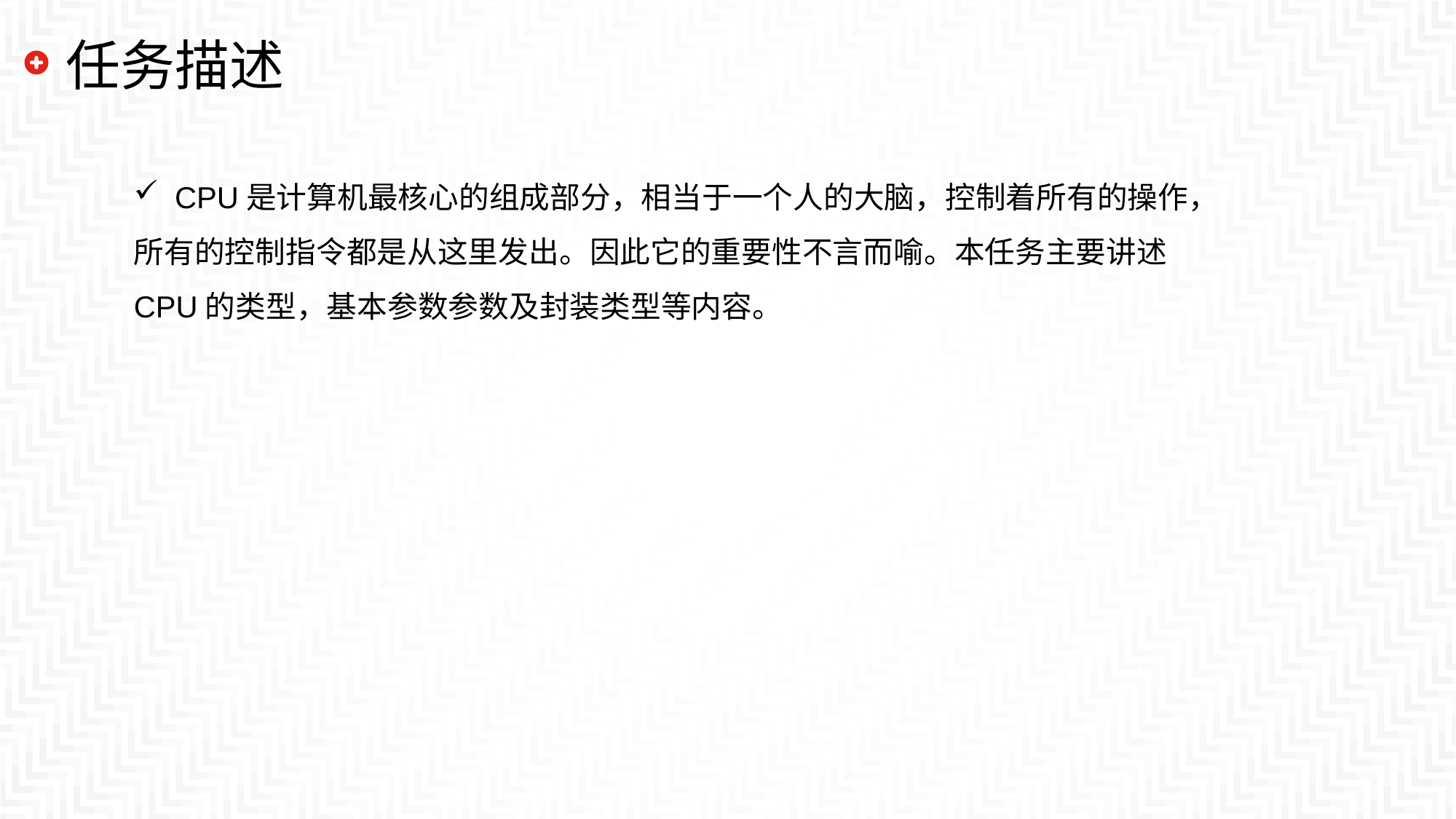

# 任务描述
CPU是计算机最核心的组成部分，相当于一个人的大脑，控制着所有的操作，
所有的控制指令都是从这里发出。因此它的重要性不言而喻。本任务主要讲述
CPU的类型，基本参数参数及封装类型等内容。